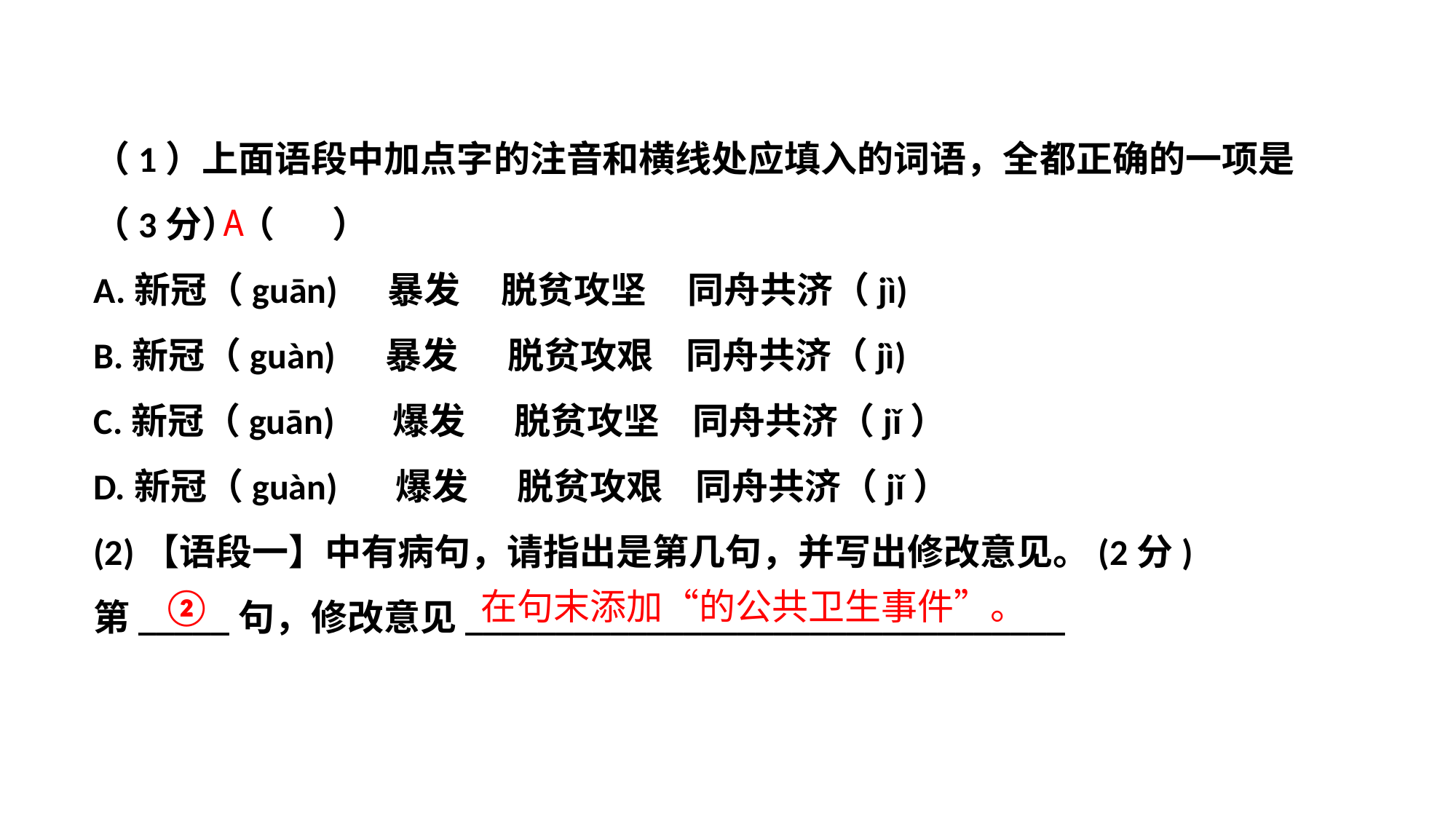

（1）上面语段中加点字的注音和横线处应填入的词语，全都正确的一项是（3分）（       ）
A.新冠（guān)     暴发     脱贫攻坚     同舟共济（jì)
B.新冠（guàn)     暴发      脱贫攻艰    同舟共济（jì)
C.新冠（guān)      爆发      脱贫攻坚    同舟共济（jǐ）
D.新冠（guàn)      爆发      脱贫攻艰    同舟共济（jǐ）
(2)【语段一】中有病句，请指出是第几句，并写出修改意见。(2分)
第_____句，修改意见_________________________________
A
②
在句末添加“的公共卫生事件”。